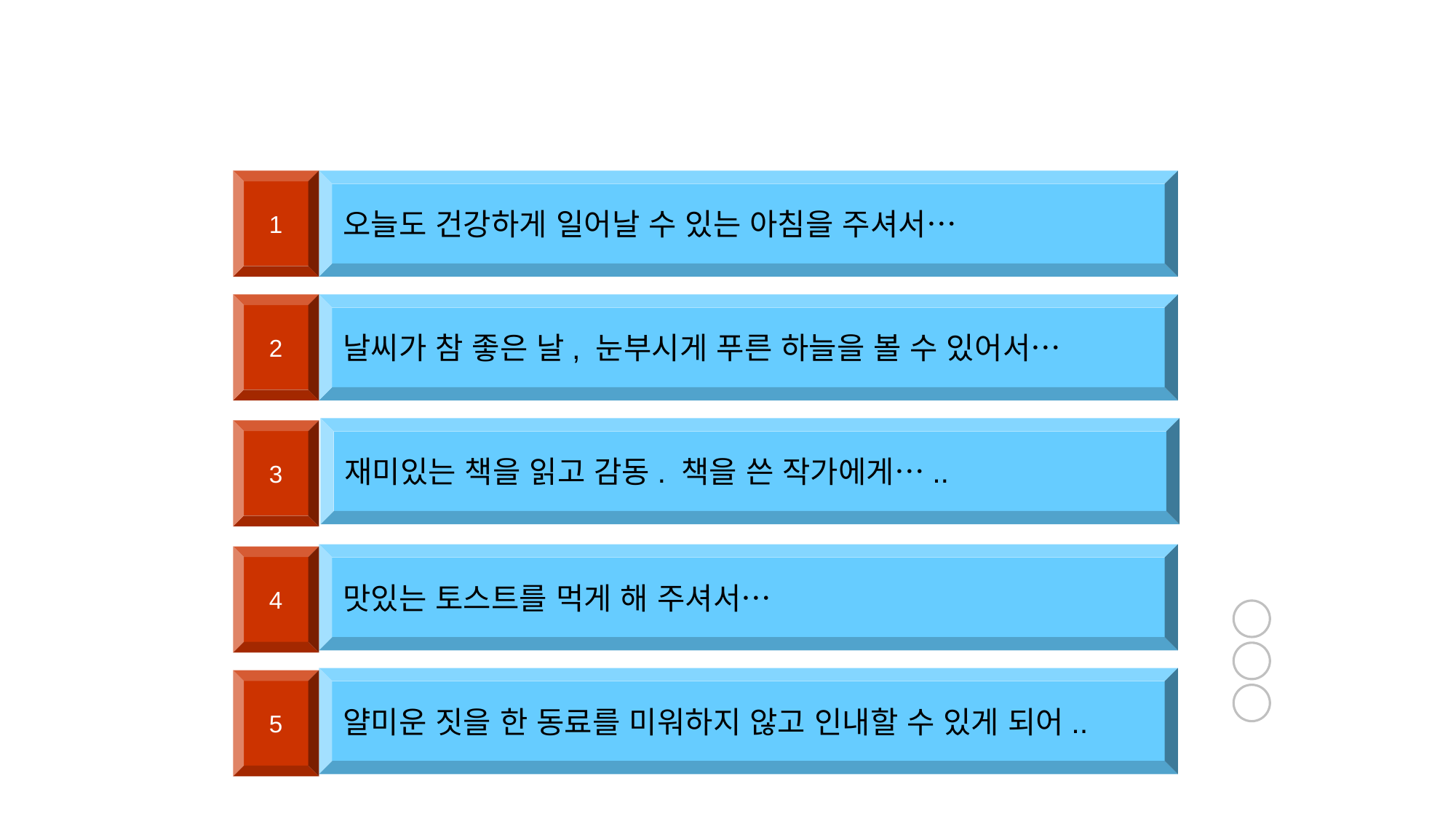

1
오늘도 건강하게 일어날 수 있는 아침을 주셔서…
2
날씨가 참 좋은 날, 눈부시게 푸른 하늘을 볼 수 있어서…
재미있는 책을 읽고 감동. 책을 쓴 작가에게…..
3
맛있는 토스트를 먹게 해 주셔서…
4
얄미운 짓을 한 동료를 미워하지 않고 인내할 수 있게 되어..
5
1
5
3